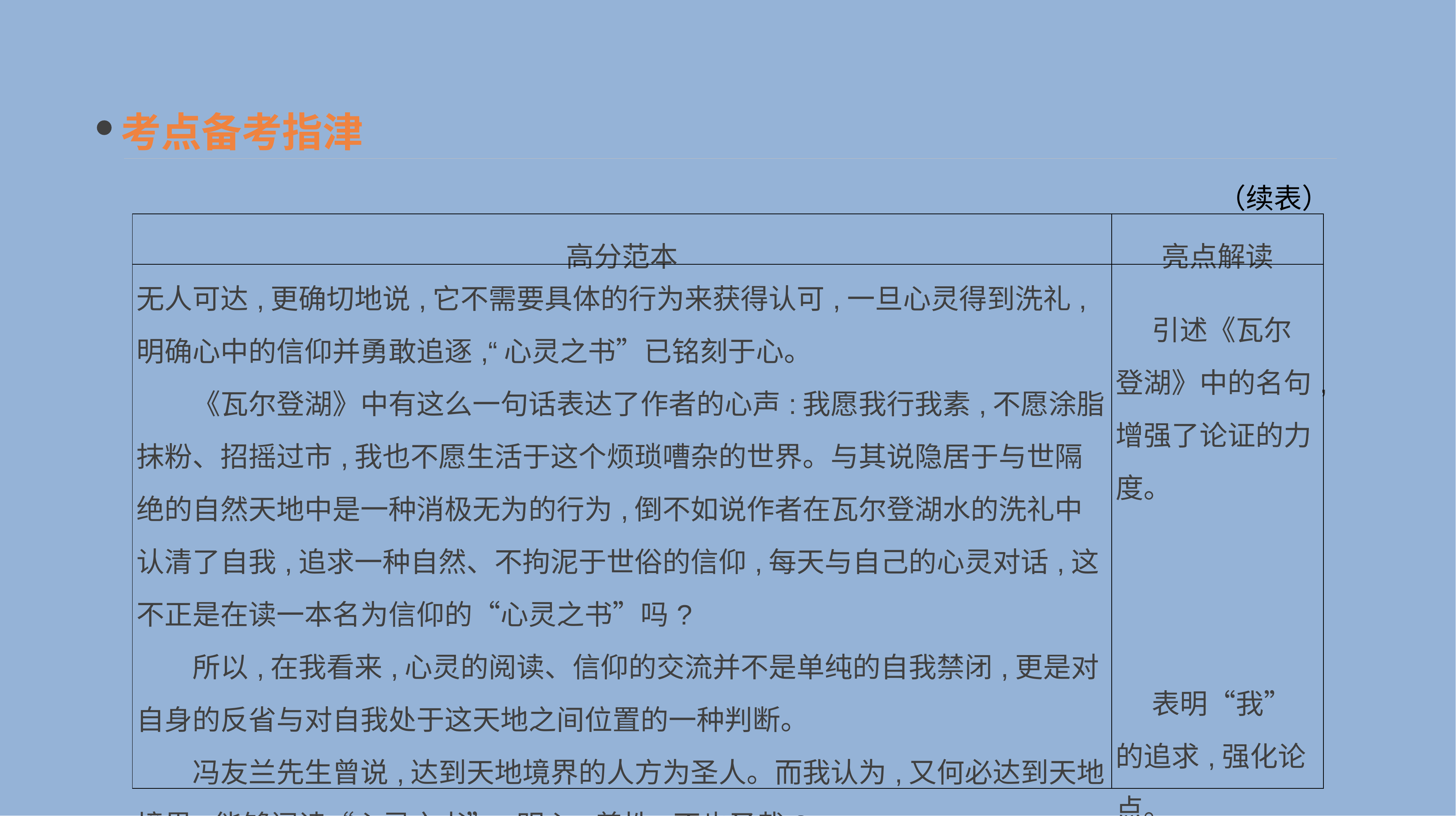

考点备考指津

（续表）
| 高分范本 | 亮点解读 |
| --- | --- |
| 无人可达,更确切地说,它不需要具体的行为来获得认可,一旦心灵得到洗礼,明确心中的信仰并勇敢追逐,“心灵之书”已铭刻于心。 　　《瓦尔登湖》中有这么一句话表达了作者的心声:我愿我行我素,不愿涂脂抹粉、招摇过市,我也不愿生活于这个烦琐嘈杂的世界。与其说隐居于与世隔绝的自然天地中是一种消极无为的行为,倒不如说作者在瓦尔登湖水的洗礼中认清了自我,追求一种自然、不拘泥于世俗的信仰,每天与自己的心灵对话,这不正是在读一本名为信仰的“心灵之书”吗? 　　所以,在我看来,心灵的阅读、信仰的交流并不是单纯的自我禁闭,更是对自身的反省与对自我处于这天地之间位置的一种判断。 　　冯友兰先生曾说,达到天地境界的人方为圣人。而我认为,又何必达到天地境界,能够阅读“心灵之书”,明心,养性,不也圣哉? 　　以心为书,虽为高境,我欲求之! | 引述《瓦尔登湖》中的名句,增强了论证的力度。 　表明“我”的追求,强化论点。 |